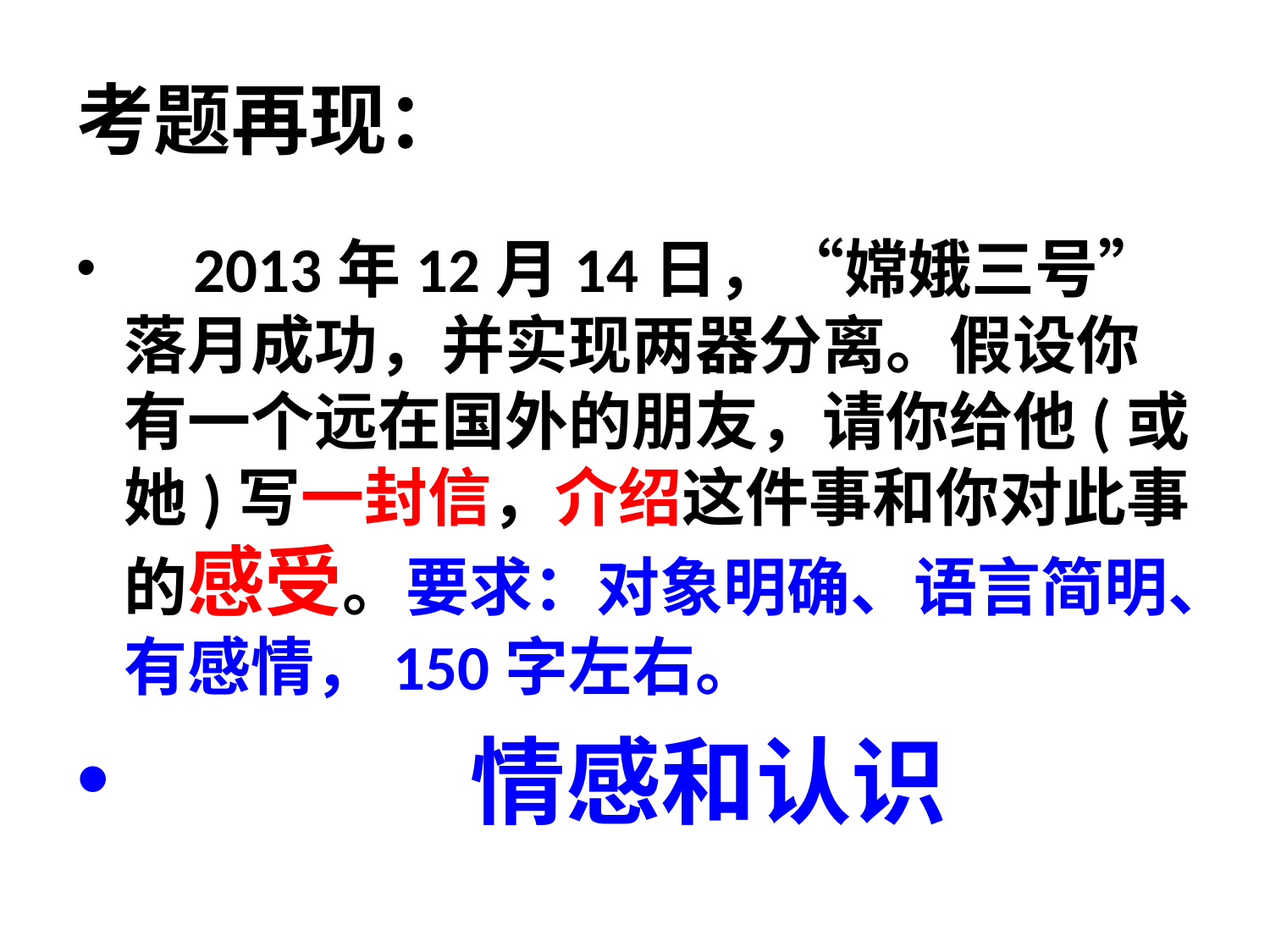

# 考题再现：
　2013年12月14日，“嫦娥三号”落月成功，并实现两器分离。假设你有一个远在国外的朋友，请你给他(或她)写一封信，介绍这件事和你对此事的感受。要求：对象明确、语言简明、有感情，150字左右。
               情感和认识